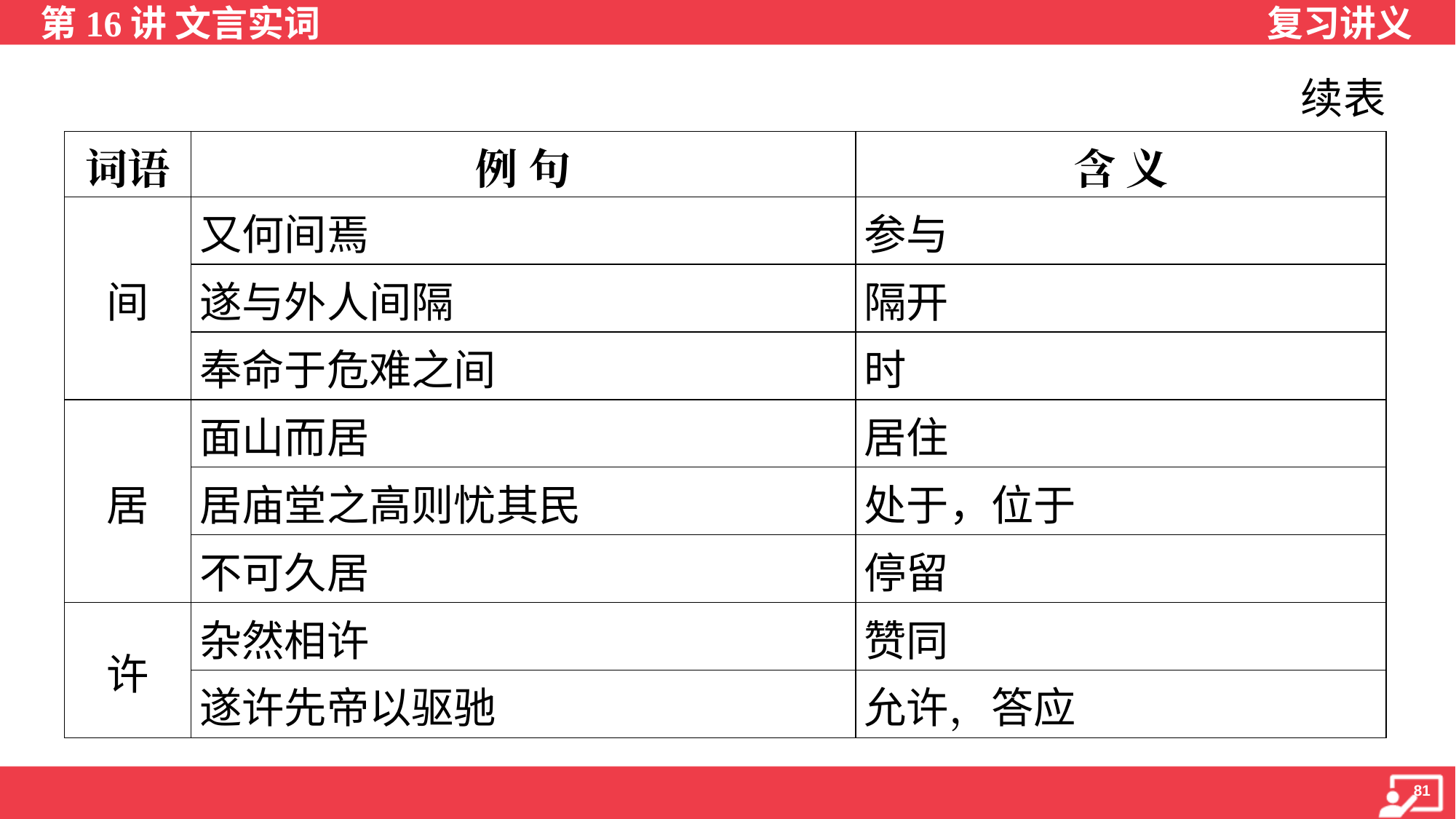

续表
| 词语 | 例 句 | 含 义 |
| --- | --- | --- |
| 间 | 又何间焉 | 参与 |
|  | 遂与外人间隔 | 隔开 |
|  | 奉命于危难之间 | 时 |
| 居 | 面山而居 | 居住 |
|  | 居庙堂之高则忧其民 | 处于，位于 |
|  | 不可久居 | 停留 |
| 许 | 杂然相许 | 赞同 |
|  | 遂许先帝以驱驰 | 允许，答应 |